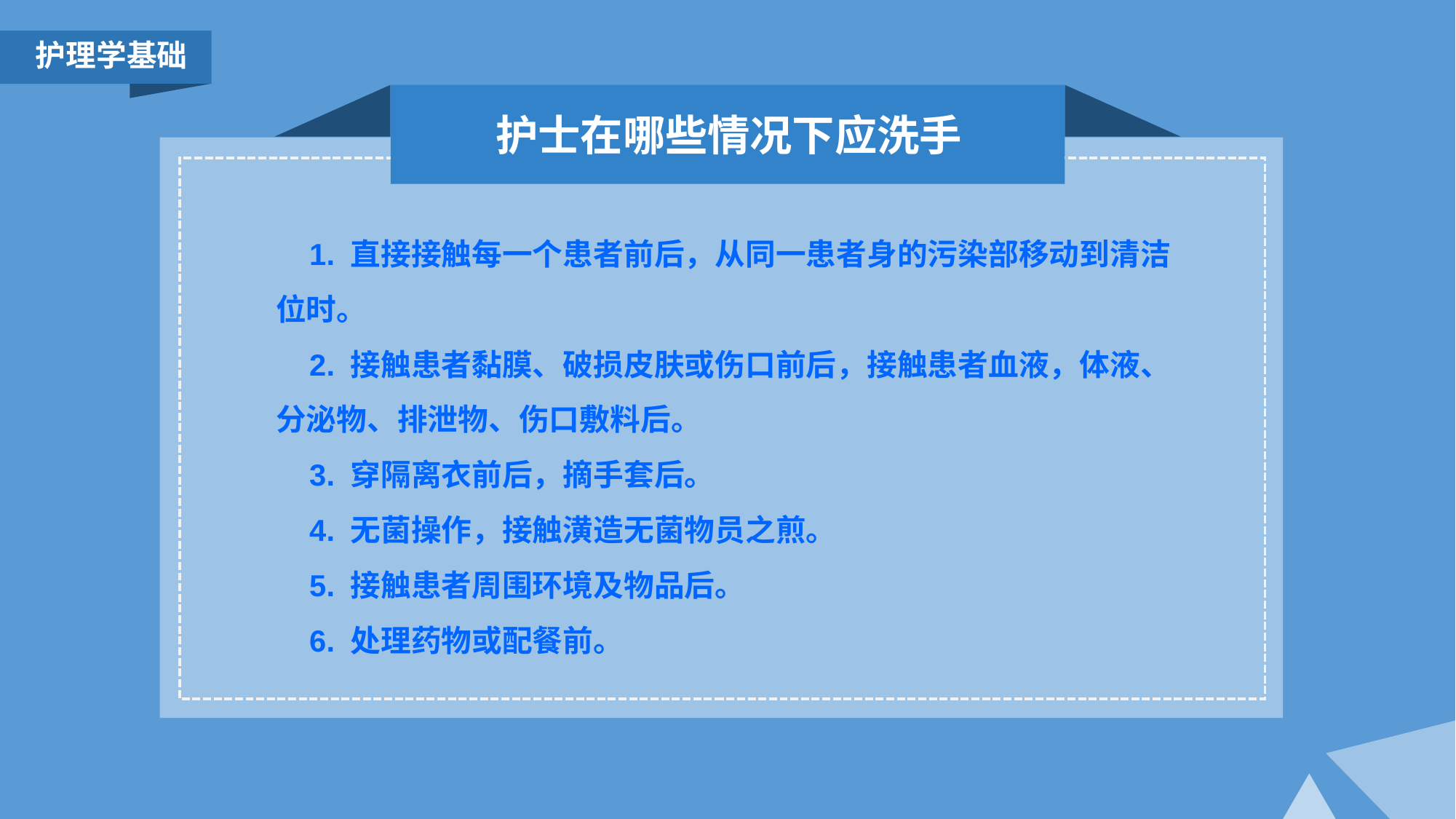

护理学基础

护士在哪些情况下应洗手

    1. 直接接触每一个患者前后，从同一患者身的污染部移动到清洁
位时。
    2. 接触患者黏膜、破损皮肤或伤口前后，接触患者血液，体液、
分泌物、排泄物、伤口敷料后。
    3. 穿隔离衣前后，摘手套后。
    4. 无菌操作，接触潢造无菌物员之煎。
    5. 接触患者周围环境及物品后。
    6. 处理药物或配餐前。